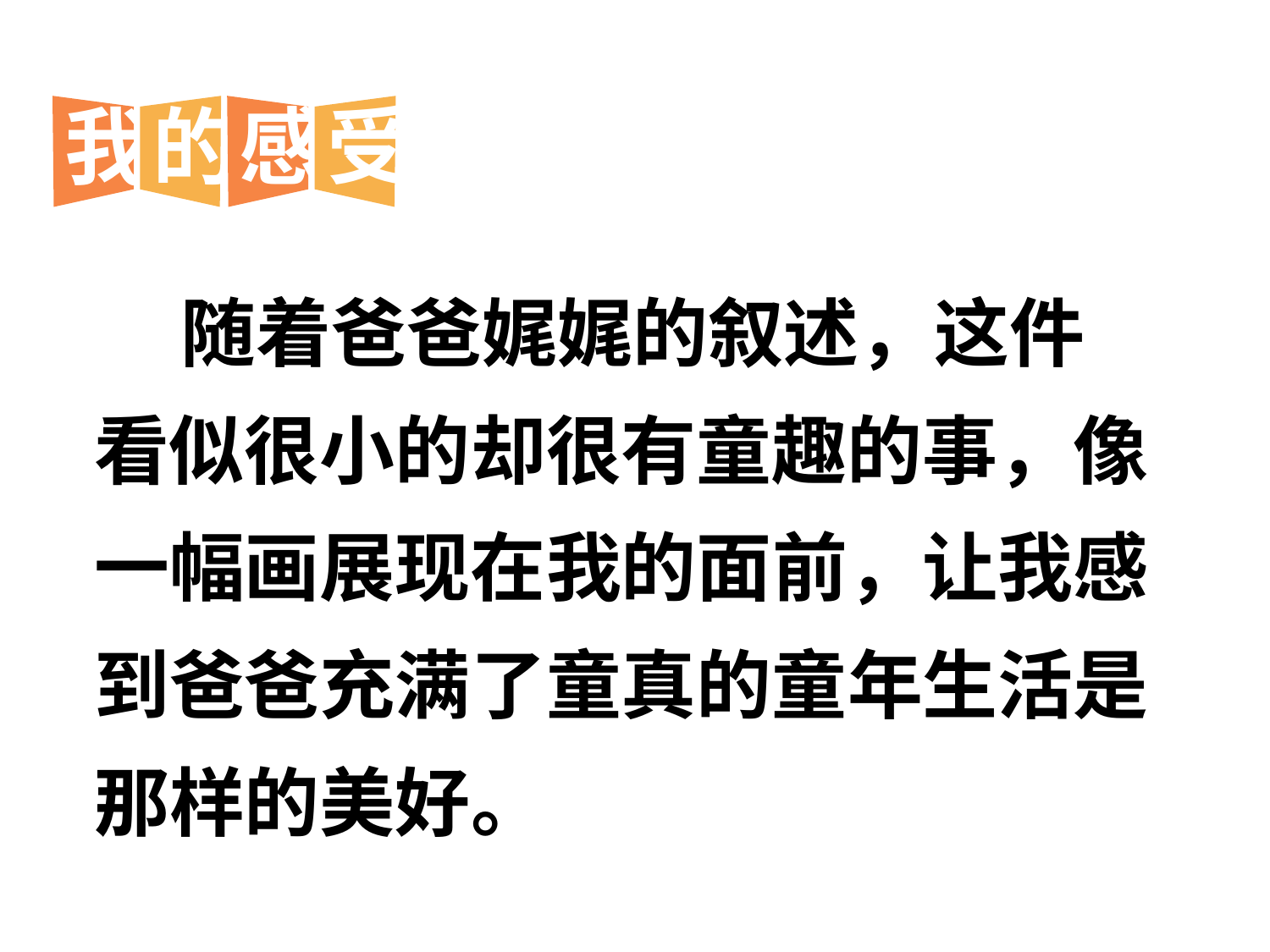

我
的
感
受
    随着爸爸娓娓的叙述，这件看似很小的却很有童趣的事，像一幅画展现在我的面前，让我感到爸爸充满了童真的童年生活是那样的美好。